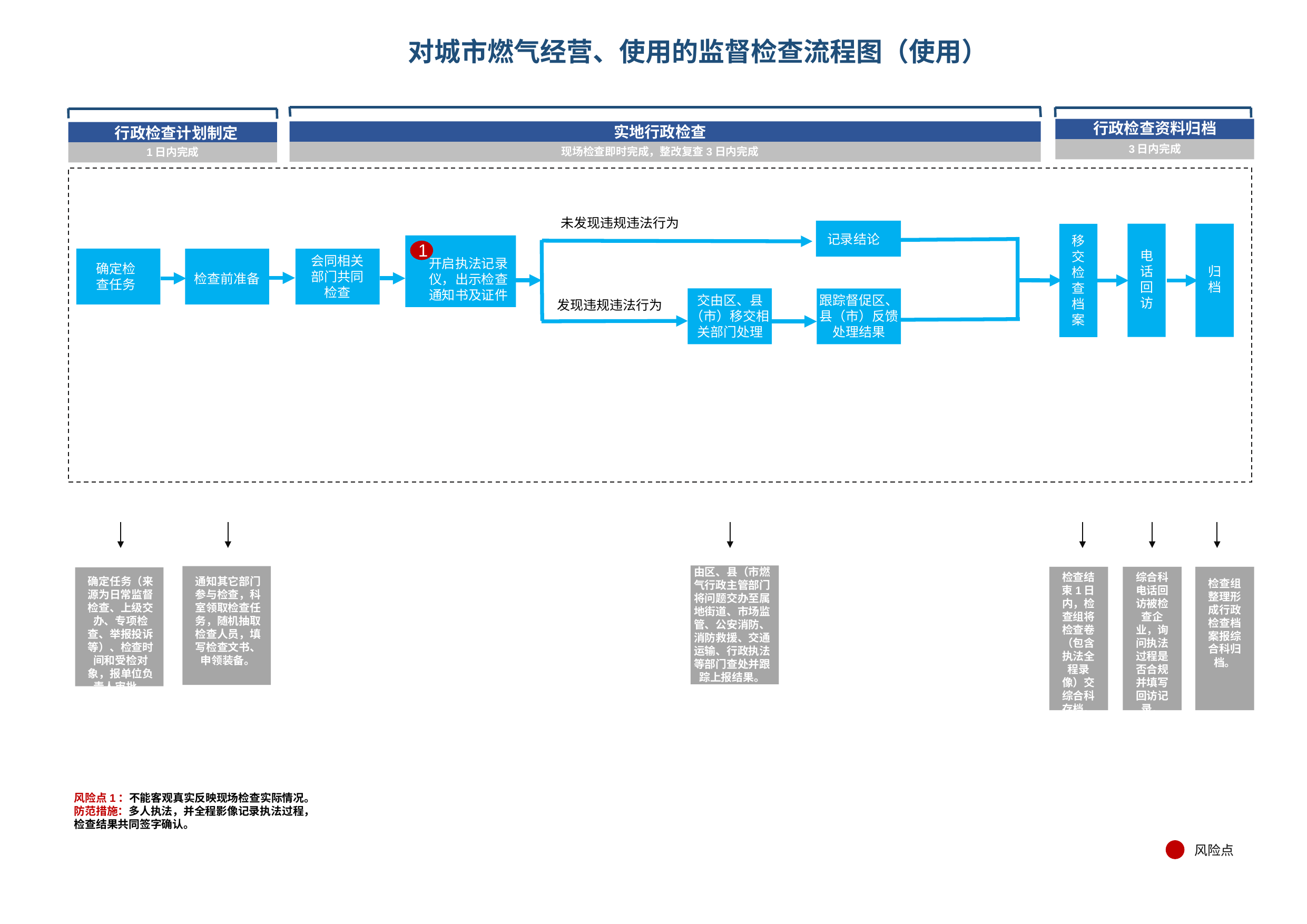

# 对城市燃气经营、使用的监督检查流程图（使用）
行政检查资料归档
实地行政检查

行政检查计划制定

3日内完成
现场检查即时完成，整改复查3日内完成
1日内完成

未发现违规违法行为

记录结论
移交检查档案
1

电话回访

会同相关部门共同检查
开启执法记录仪，出示检查通知书及证件
确定检查任务
归档
检查前准备

跟踪督促区、县（市）反馈处理结果
交由区、县（市）移交相关部门处理

发现违规违法行为
由区、县（市燃气行政主管部门将问题交办至属地街道、市场监管、公安消防、消防救援、交通运输、行政执法等部门查处并跟踪上报结果。

检查结束1日内，检查组将检查卷（包含执法全程录像）交综合科存档。

综合科电话回访被检查企业，询问执法过程是否合规并填写回访记录。

确定任务（来源为日常监督检查、上级交办、专项检查、举报投诉等）、检查时间和受检对象，报单位负责人审批。
通知其它部门参与检查，科室领取检查任务，随机抽取检查人员，填写检查文书、申领装备。

检查组整理形成行政检查档案报综合科归档。
风险点1：不能客观真实反映现场检查实际情况。
防范措施：多人执法，并全程影像记录执法过程，检查结果共同签字确认。

风险点